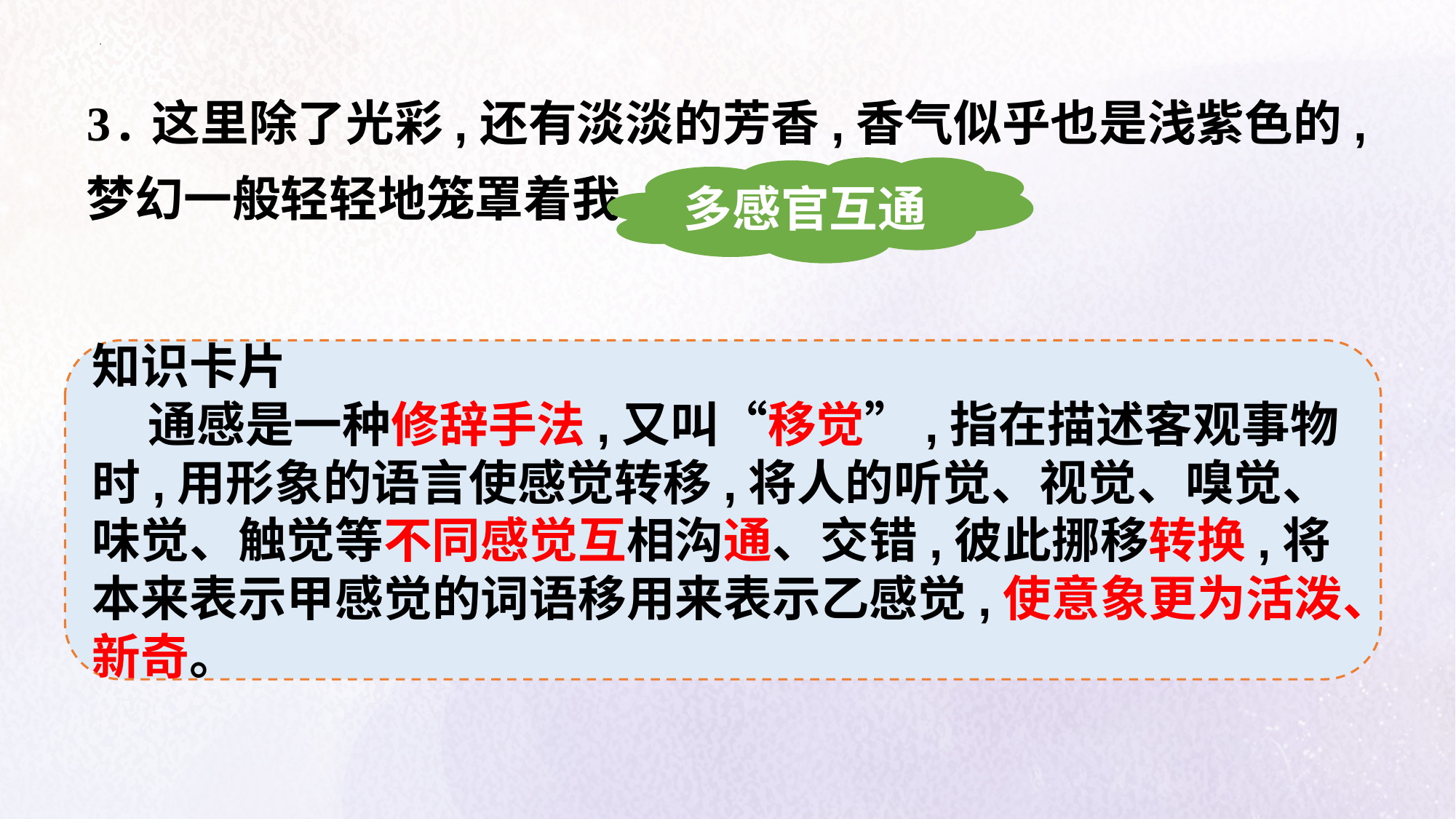

3.这里除了光彩,还有淡淡的芳香,香气似乎也是浅紫色的,梦幻一般轻轻地笼罩着我。
多感官互通
知识卡片
    通感是一种修辞手法,又叫“移觉”,指在描述客观事物时,用形象的语言使感觉转移,将人的听觉、视觉、嗅觉、味觉、触觉等不同感觉互相沟通、交错,彼此挪移转换,将本来表示甲感觉的词语移用来表示乙感觉,使意象更为活泼、新奇。